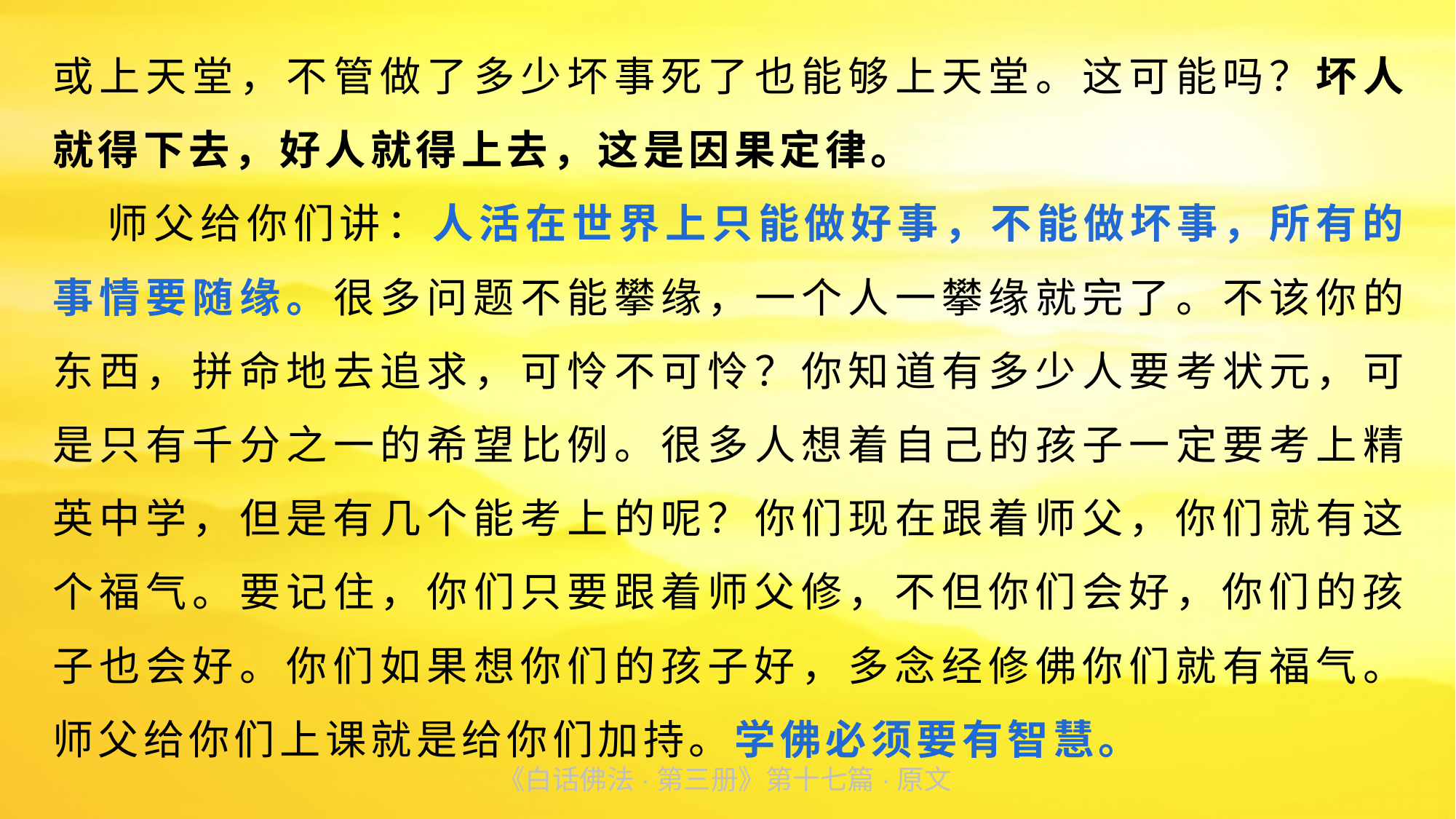

或上天堂，不管做了多少坏事死了也能够上天堂。这可能吗？坏人就得下去，好人就得上去，这是因果定律。
   师父给你们讲：人活在世界上只能做好事，不能做坏事，所有的事情要随缘。很多问题不能攀缘，一个人一攀缘就完了。不该你的东西，拼命地去追求，可怜不可怜？你知道有多少人要考状元，可是只有千分之一的希望比例。很多人想着自己的孩子一定要考上精英中学，但是有几个能考上的呢？你们现在跟着师父，你们就有这个福气。要记住，你们只要跟着师父修，不但你们会好，你们的孩子也会好。你们如果想你们的孩子好，多念经修佛你们就有福气。师父给你们上课就是给你们加持。学佛必须要有智慧。
《白话佛法·第三册》第十七篇·原文